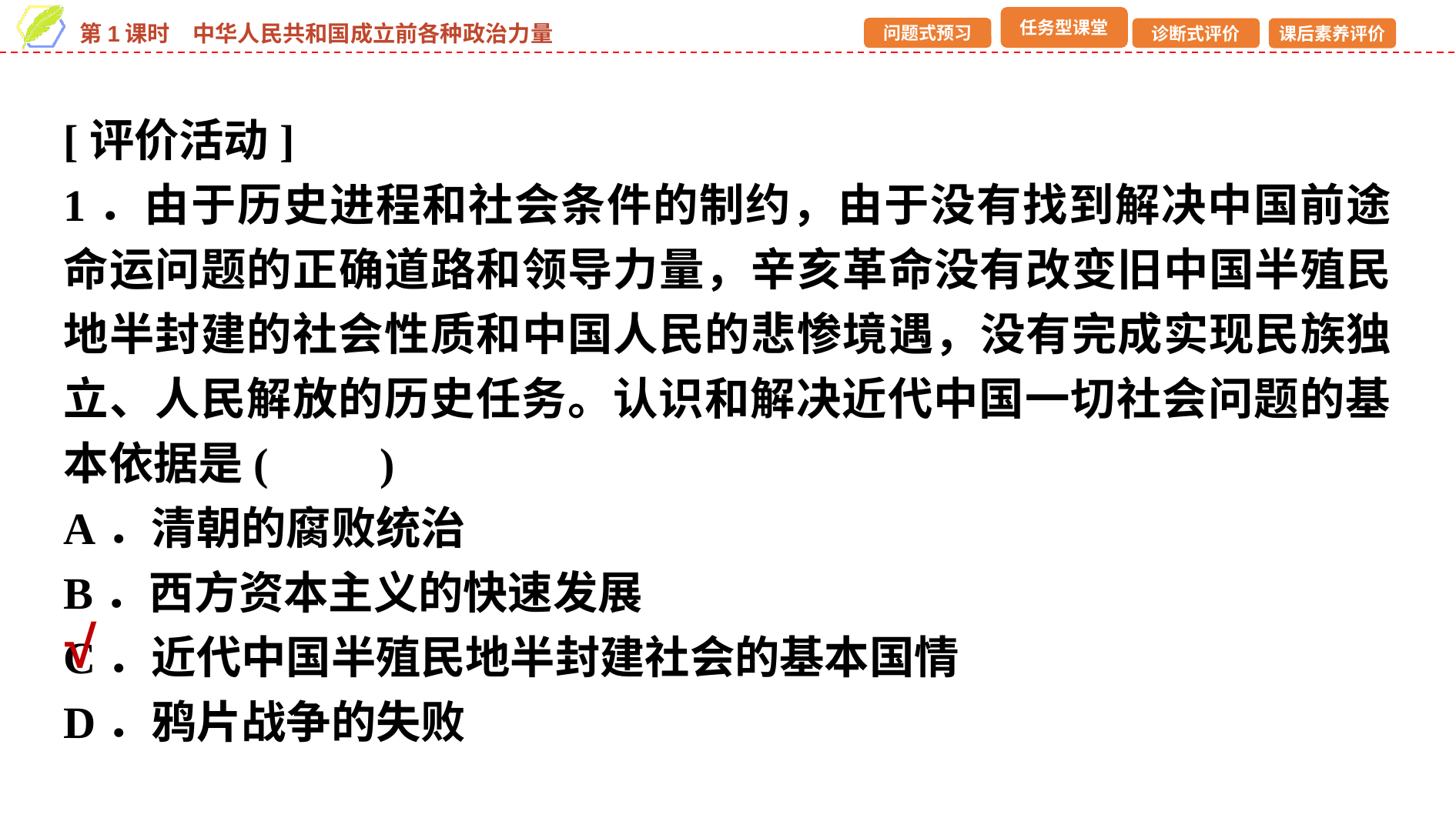

[评价活动]
1．由于历史进程和社会条件的制约，由于没有找到解决中国前途命运问题的正确道路和领导力量，辛亥革命没有改变旧中国半殖民地半封建的社会性质和中国人民的悲惨境遇，没有完成实现民族独立、人民解放的历史任务。认识和解决近代中国一切社会问题的基本依据是(　　)
A．清朝的腐败统治
B．西方资本主义的快速发展
C．近代中国半殖民地半封建社会的基本国情
D．鸦片战争的失败
√